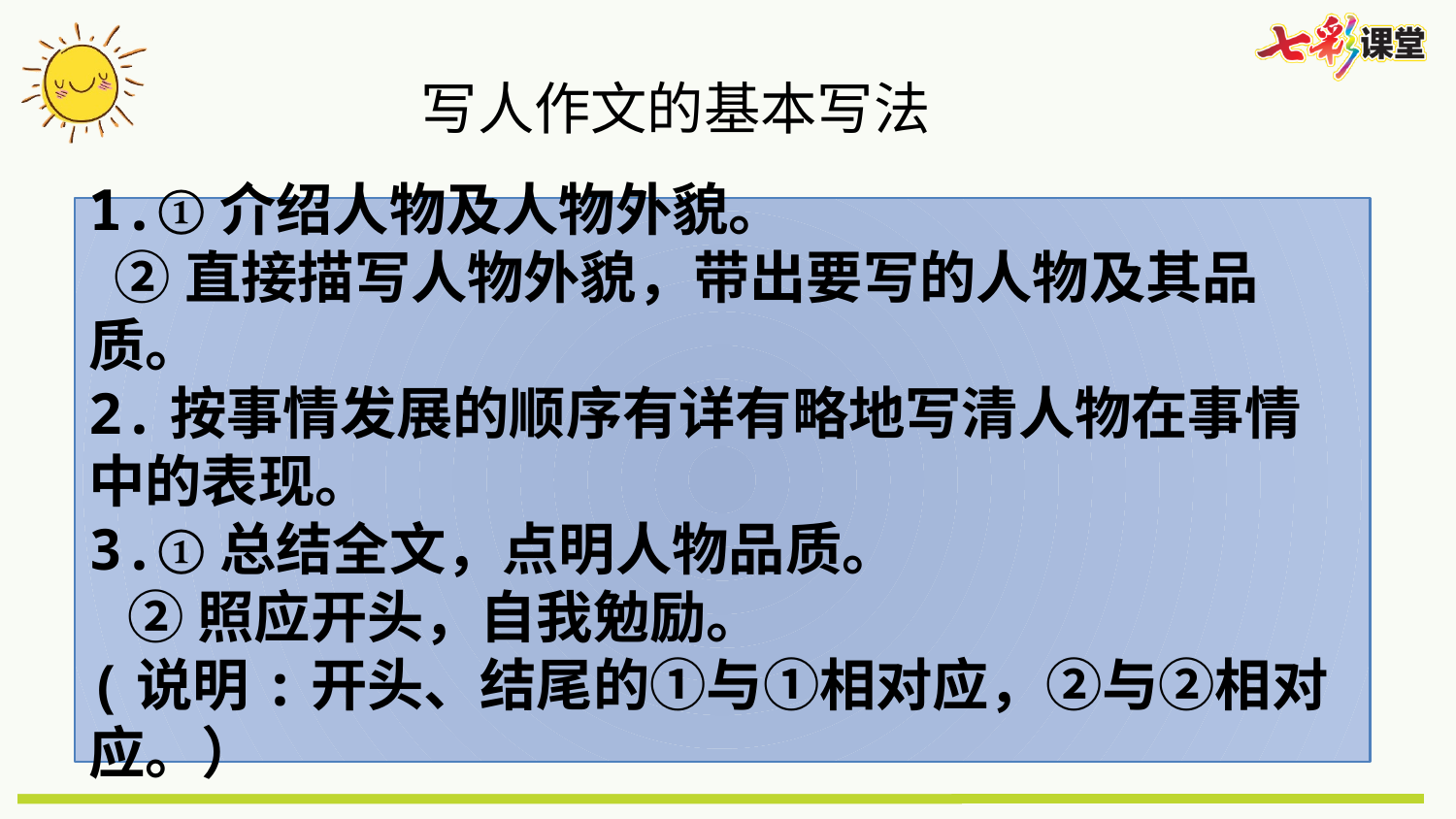

写人作文的基本写法
1.①介绍人物及人物外貌。
  ②直接描写人物外貌，带出要写的人物及其品质。
2.按事情发展的顺序有详有略地写清人物在事情中的表现。
3.①总结全文，点明人物品质。
   ②照应开头，自我勉励。
(说明:开头、结尾的①与①相对应，②与②相对应。）